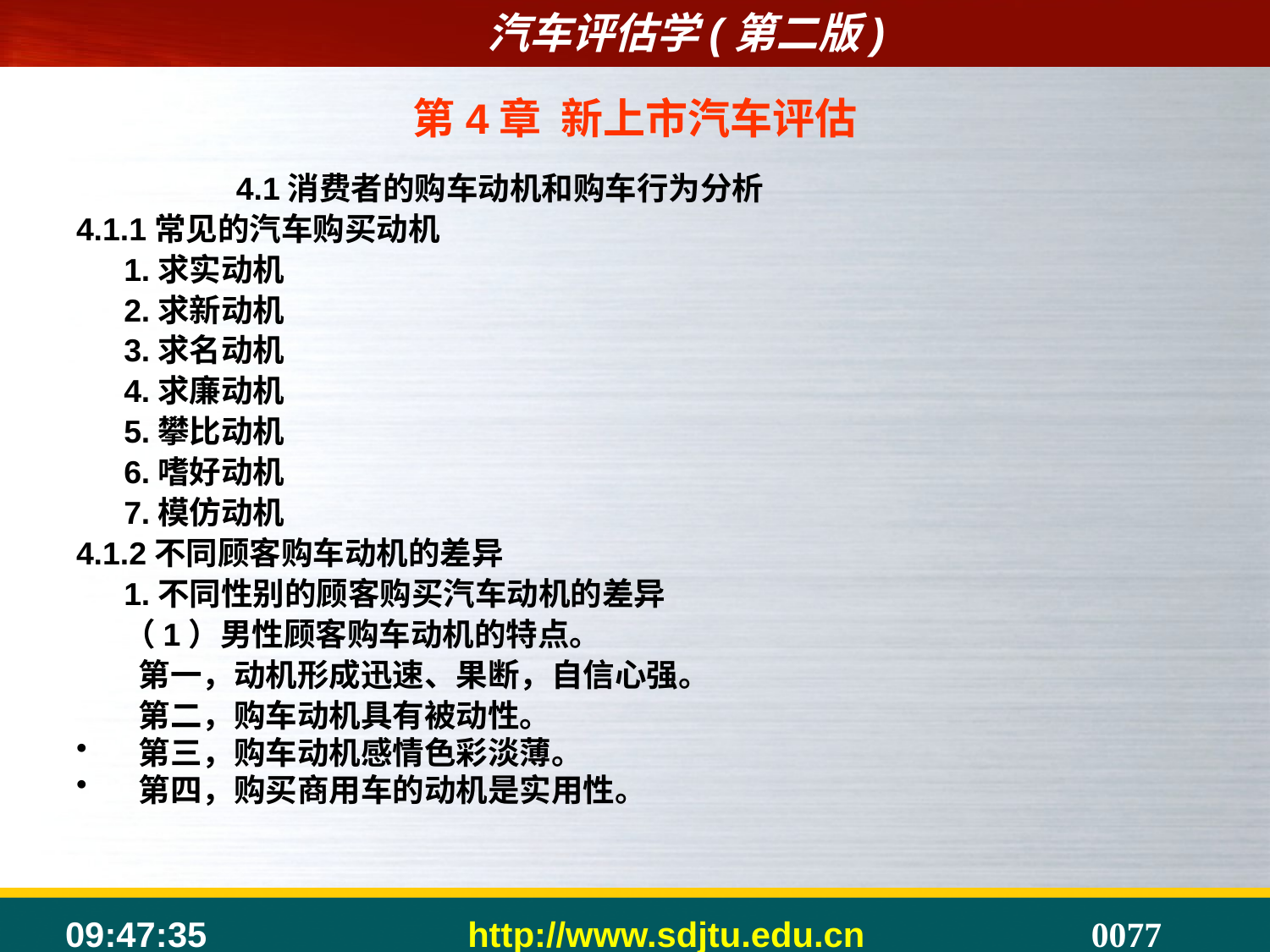

# 第4章  新上市汽车评估
                  4.1消费者的购车动机和购车行为分析
4.1.1常见的汽车购买动机
	1.求实动机
	2.求新动机
	3.求名动机
	4.求廉动机
	5.攀比动机
	6.嗜好动机
	7.模仿动机
4.1.2不同顾客购车动机的差异
	1.不同性别的顾客购买汽车动机的差异
	（1）男性顾客购车动机的特点。
	 第一，动机形成迅速、果断，自信心强。
	 第二，购车动机具有被动性。
 第三，购车动机感情色彩淡薄。
 第四，购买商用车的动机是实用性。